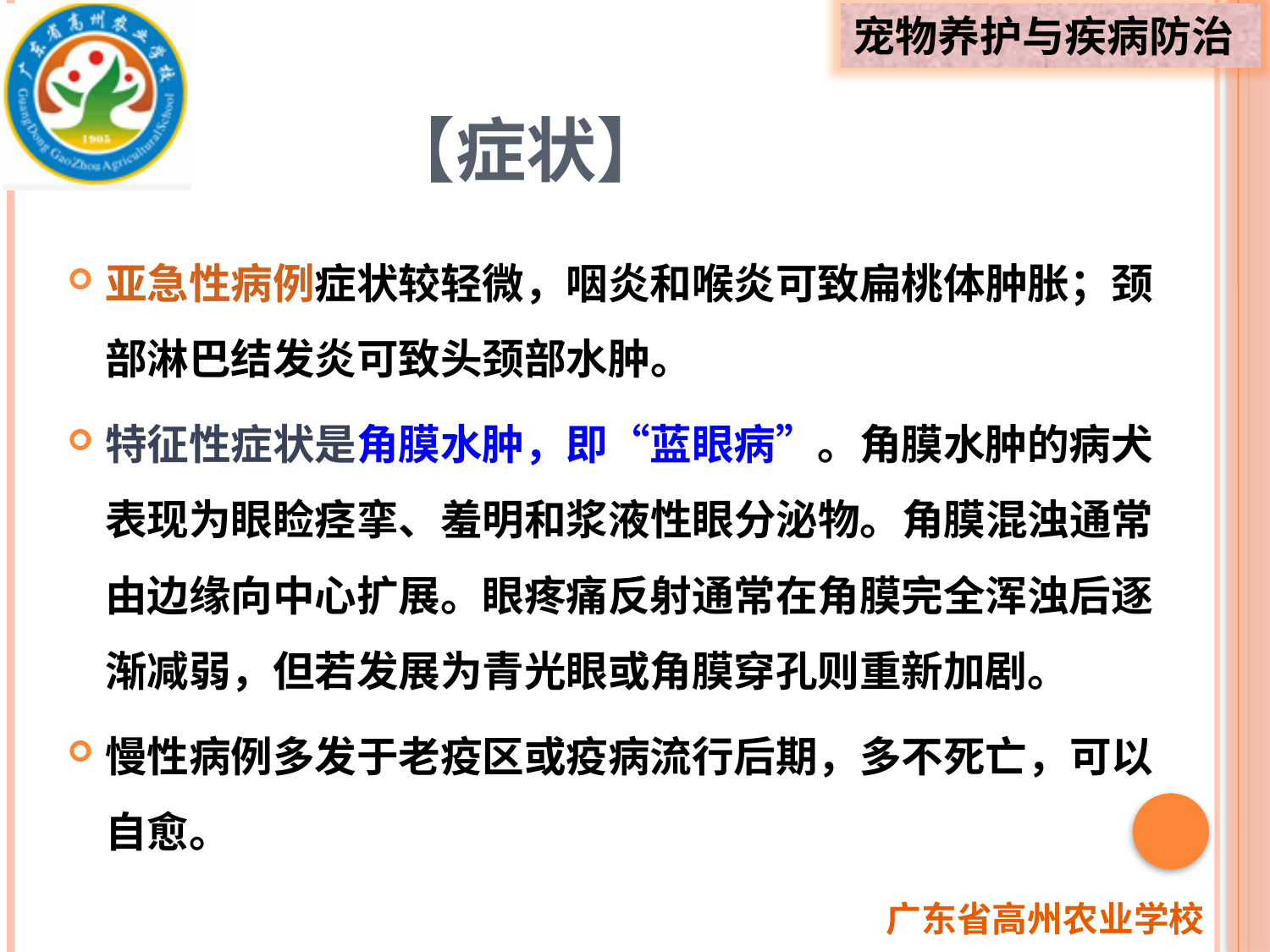

# 【症状】
亚急性病例症状较轻微，咽炎和喉炎可致扁桃体肿胀；颈部淋巴结发炎可致头颈部水肿。
特征性症状是角膜水肿，即“蓝眼病”。角膜水肿的病犬表现为眼睑痉挛、羞明和浆液性眼分泌物。角膜混浊通常由边缘向中心扩展。眼疼痛反射通常在角膜完全浑浊后逐渐减弱，但若发展为青光眼或角膜穿孔则重新加剧。
慢性病例多发于老疫区或疫病流行后期，多不死亡，可以自愈。